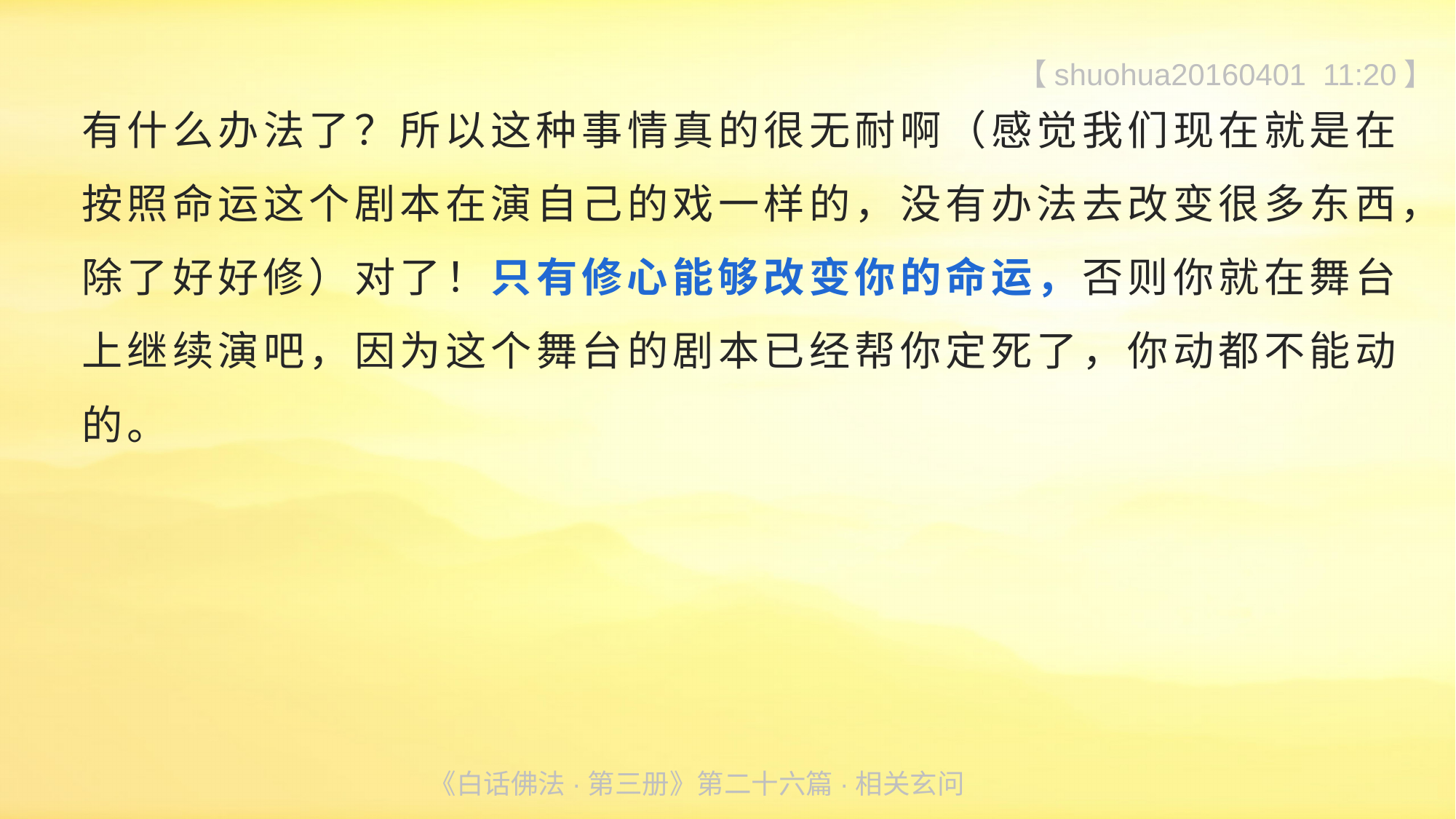

【shuohua20160401  11:20】
有什么办法了？所以这种事情真的很无耐啊（感觉我们现在就是在按照命运这个剧本在演自己的戏一样的，没有办法去改变很多东西，除了好好修）对了！只有修心能够改变你的命运，否则你就在舞台上继续演吧，因为这个舞台的剧本已经帮你定死了，你动都不能动的。
《白话佛法·第三册》第二十六篇·相关玄问